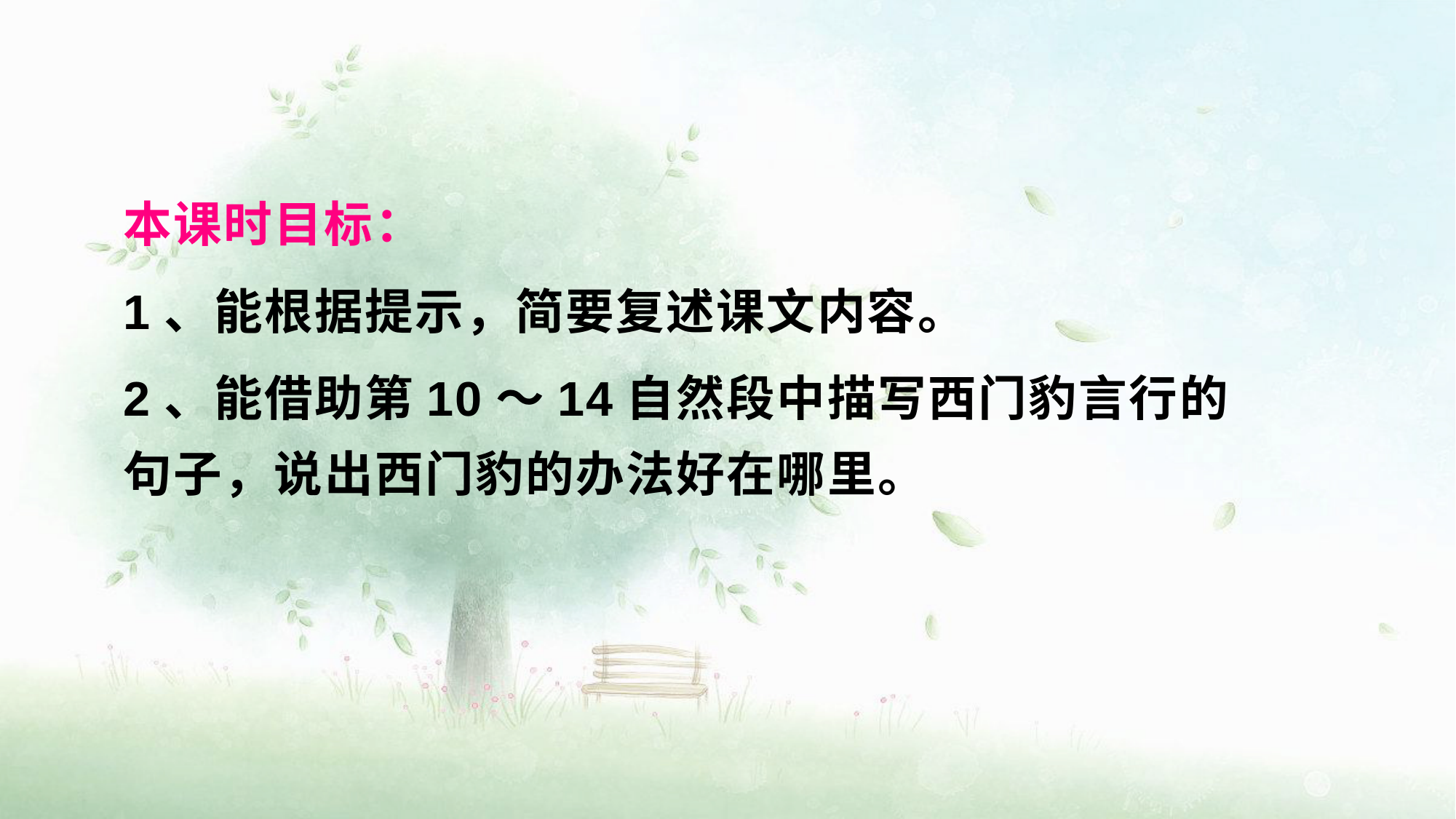

本课时目标：
1、能根据提示，简要复述课文内容。
2、能借助第10～14自然段中描写西门豹言行的句子，说出西门豹的办法好在哪里。